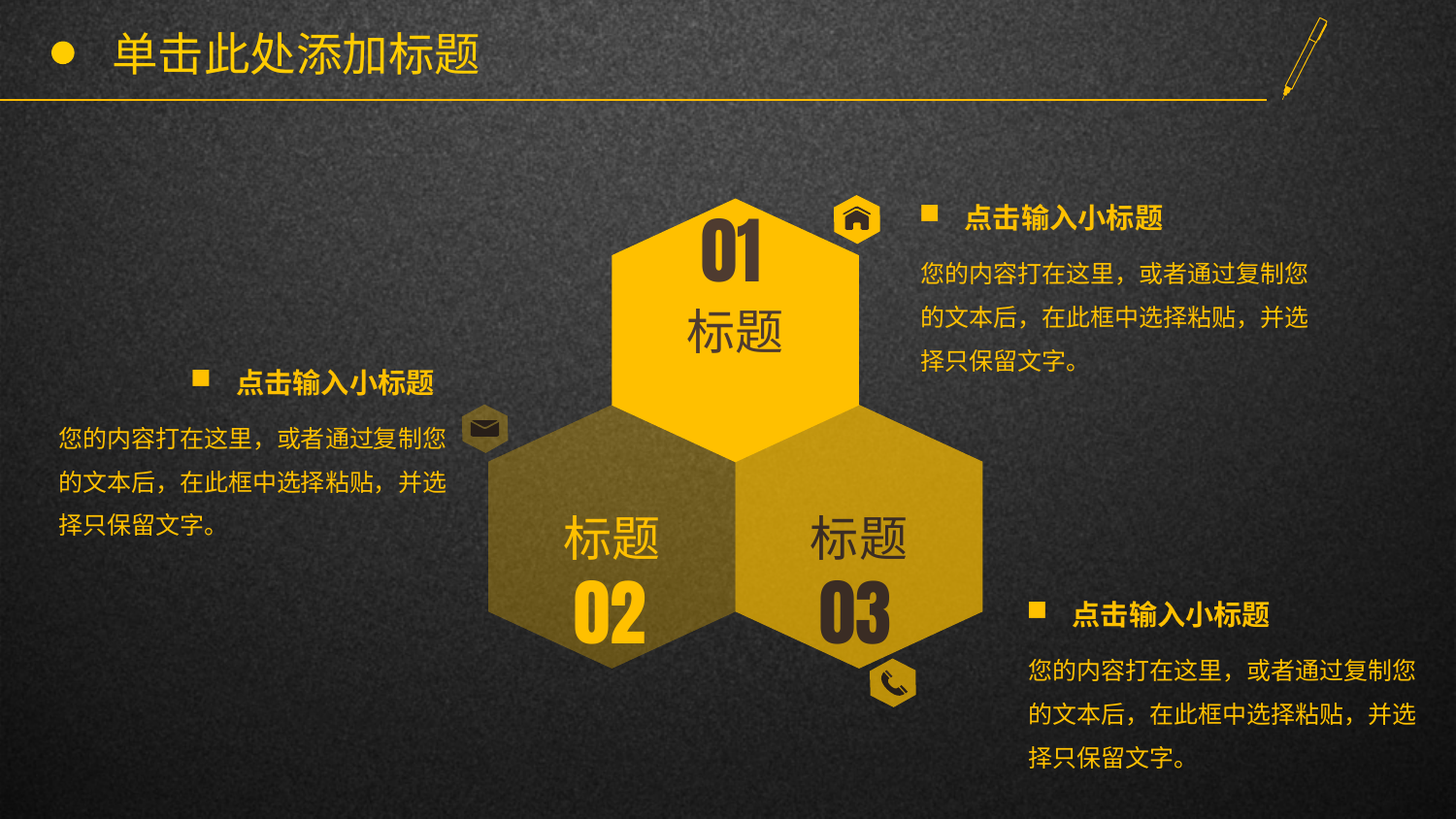

# 单击此处添加标题
点击输入小标题

标题
01
您的内容打在这里，或者通过复制您的文本后，在此框中选择粘贴，并选择只保留文字。

点击输入小标题

标题
02
标题
03
您的内容打在这里，或者通过复制您的文本后，在此框中选择粘贴，并选择只保留文字。

点击输入小标题
您的内容打在这里，或者通过复制您的文本后，在此框中选择粘贴，并选择只保留文字。